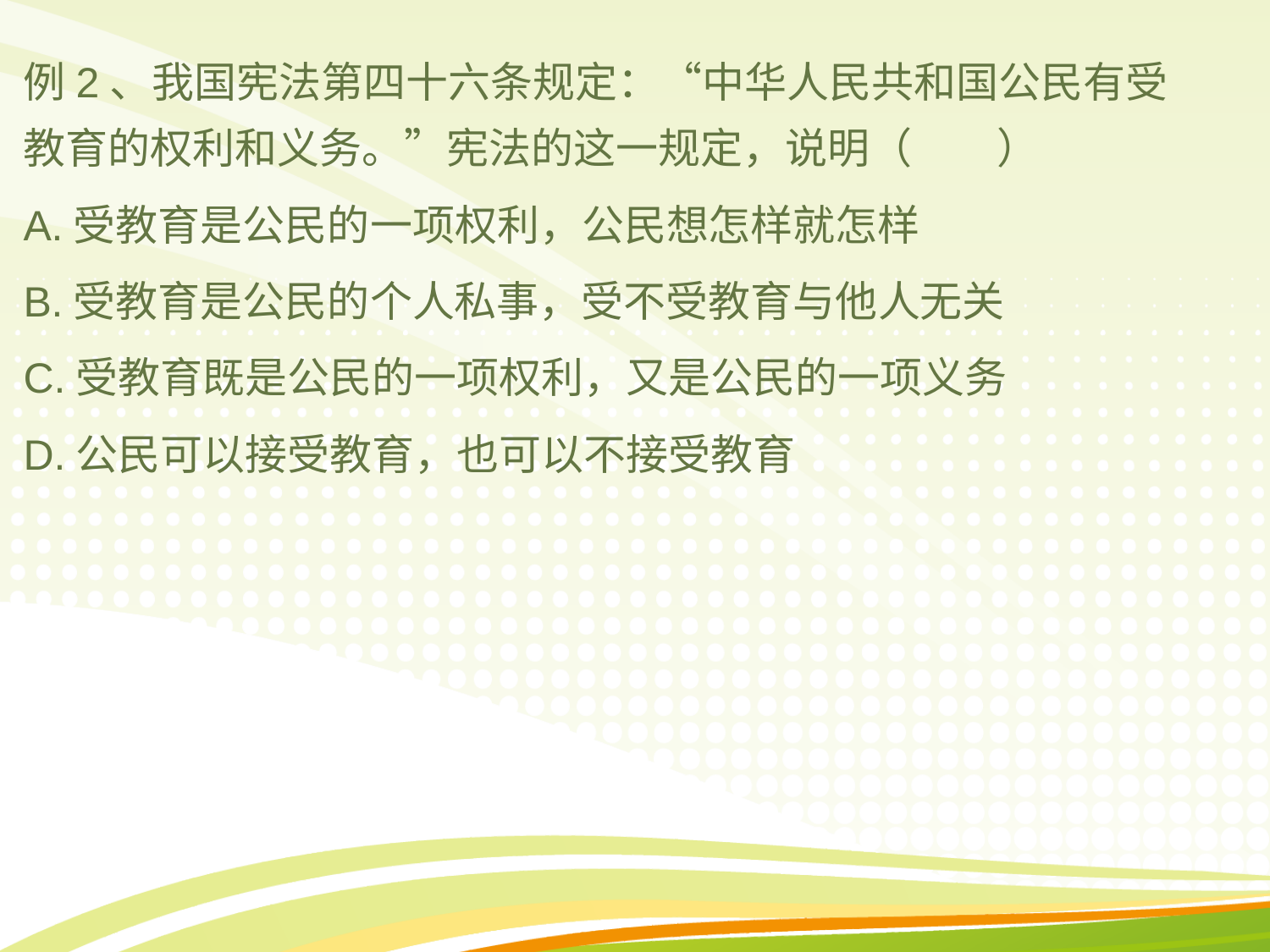

例2、我国宪法第四十六条规定：“中华人民共和国公民有受教育的权利和义务。”宪法的这一规定，说明（　　）
A.受教育是公民的一项权利，公民想怎样就怎样
B.受教育是公民的个人私事，受不受教育与他人无关
C.受教育既是公民的一项权利，又是公民的一项义务
D.公民可以接受教育，也可以不接受教育